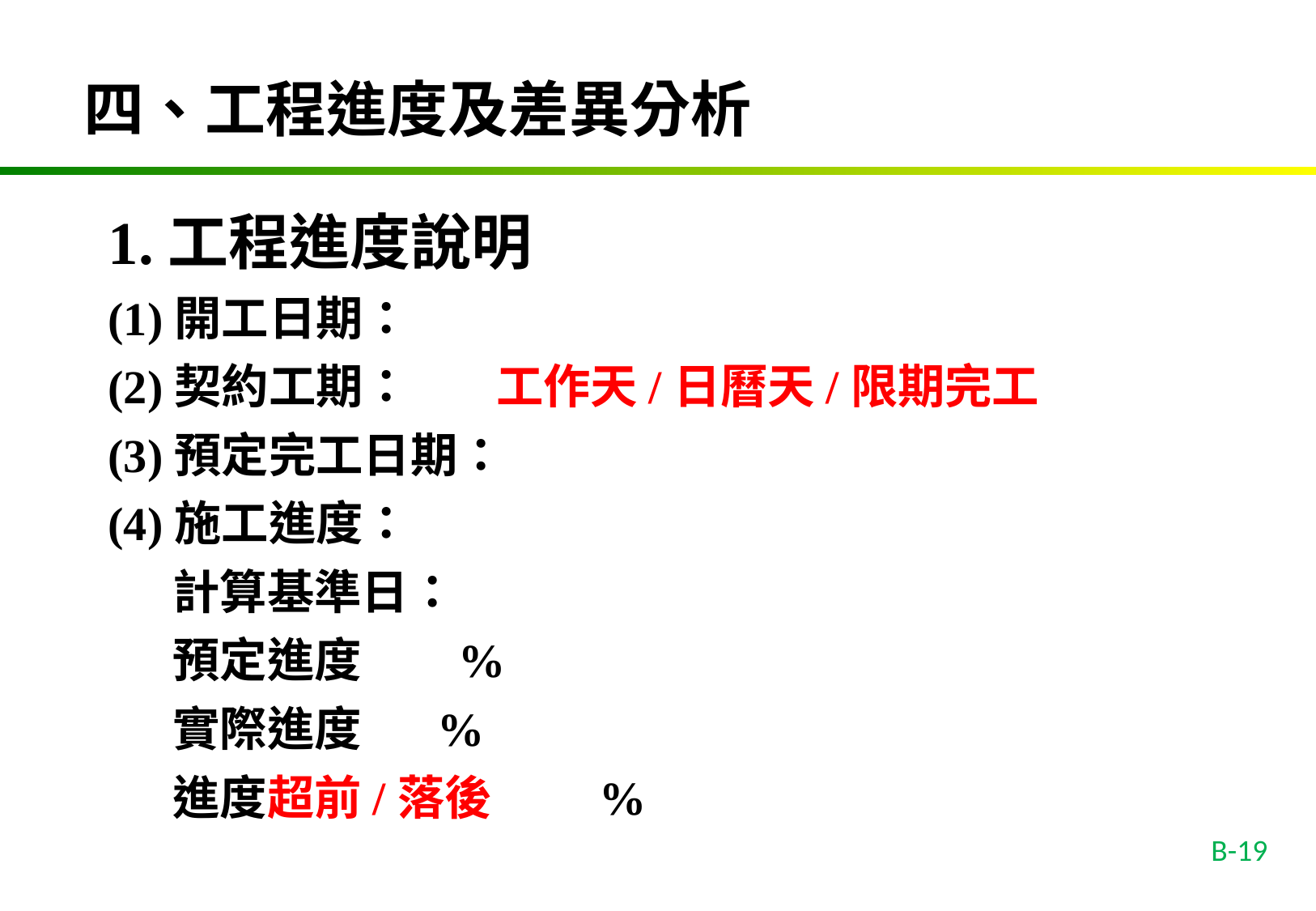

四、工程進度及差異分析

1.工程進度說明
(1)開工日期：
(2)契約工期：        工作天/日曆天/限期完工
(3)預定完工日期：
(4)施工進度：
     計算基準日：
     預定進度        %
     實際進度      %
     進度超前/落後         %
B-19